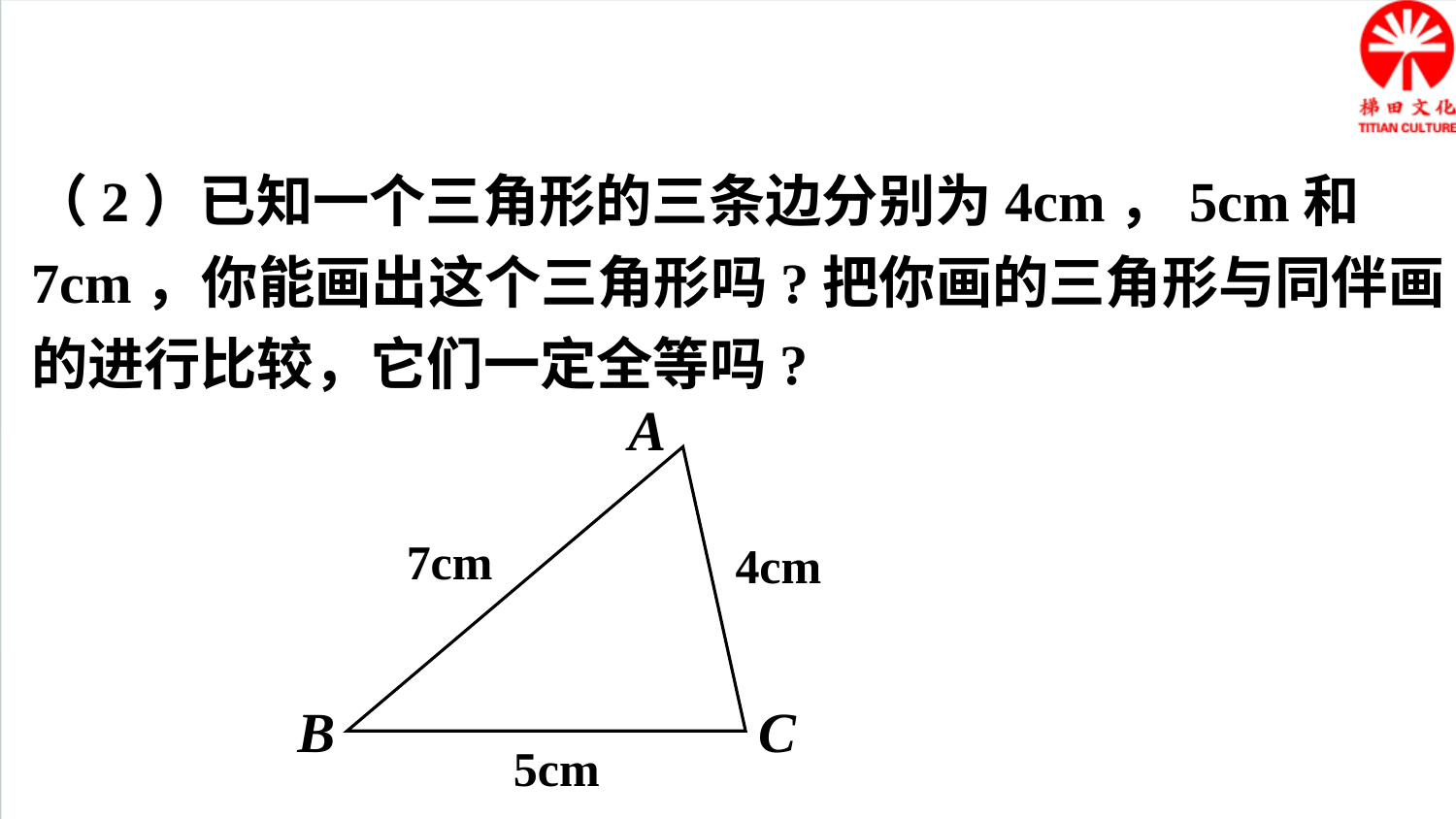

（2）已知一个三角形的三条边分别为4cm，5cm和7cm，你能画出这个三角形吗?把你画的三角形与同伴画的进行比较，它们一定全等吗?
A

7cm
4cm
B
C
5cm